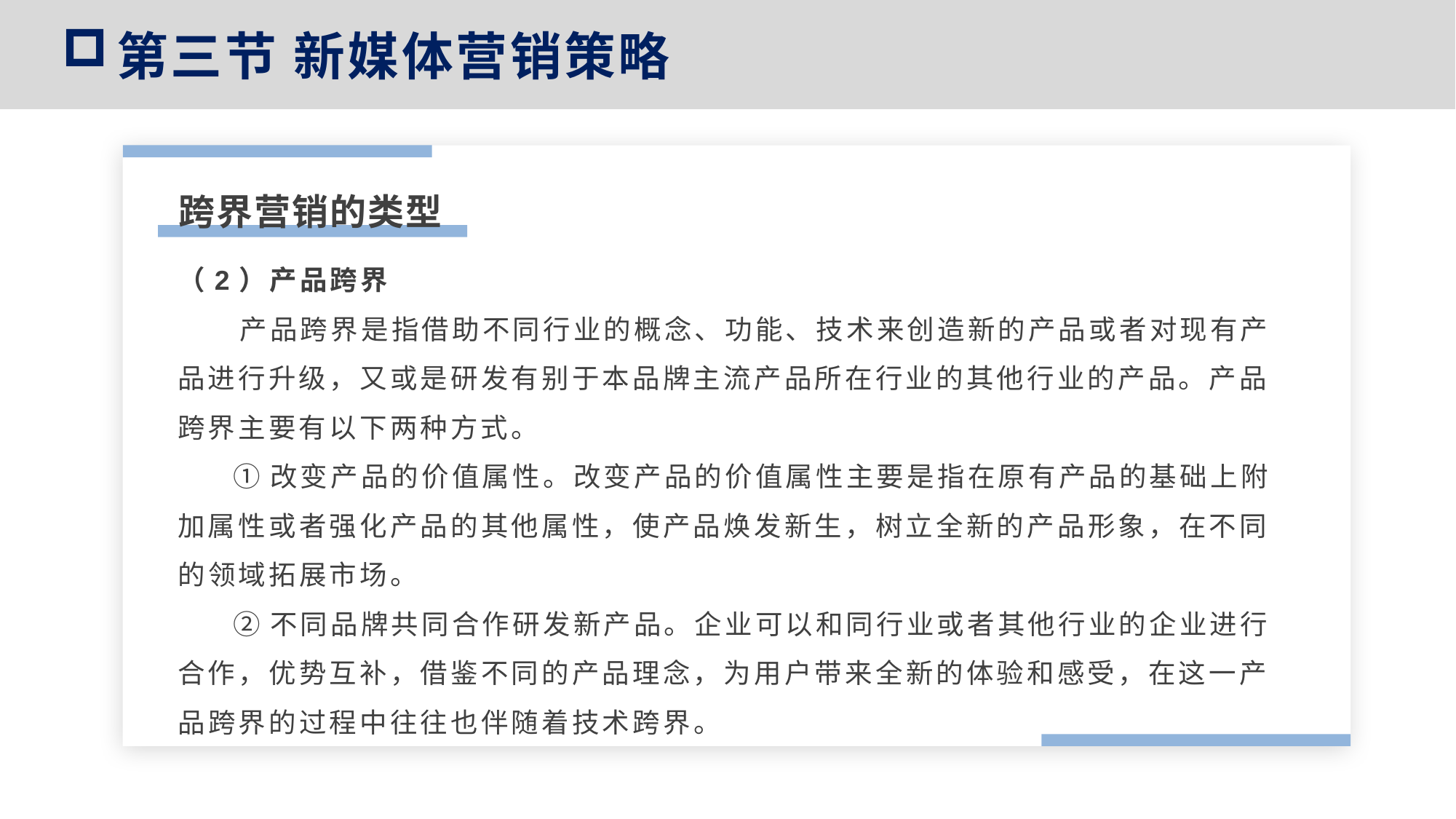

第三节 新媒体营销策略

跨界营销的类型

（2）产品跨界
      产品跨界是指借助不同行业的概念、功能、技术来创造新的产品或者对现有产品进行升级，又或是研发有别于本品牌主流产品所在行业的其他行业的产品。产品跨界主要有以下两种方式。
      ①改变产品的价值属性。改变产品的价值属性主要是指在原有产品的基础上附加属性或者强化产品的其他属性，使产品焕发新生，树立全新的产品形象，在不同的领域拓展市场。
      ②不同品牌共同合作研发新产品。企业可以和同行业或者其他行业的企业进行合作，优势互补，借鉴不同的产品理念，为用户带来全新的体验和感受，在这一产品跨界的过程中往往也伴随着技术跨界。